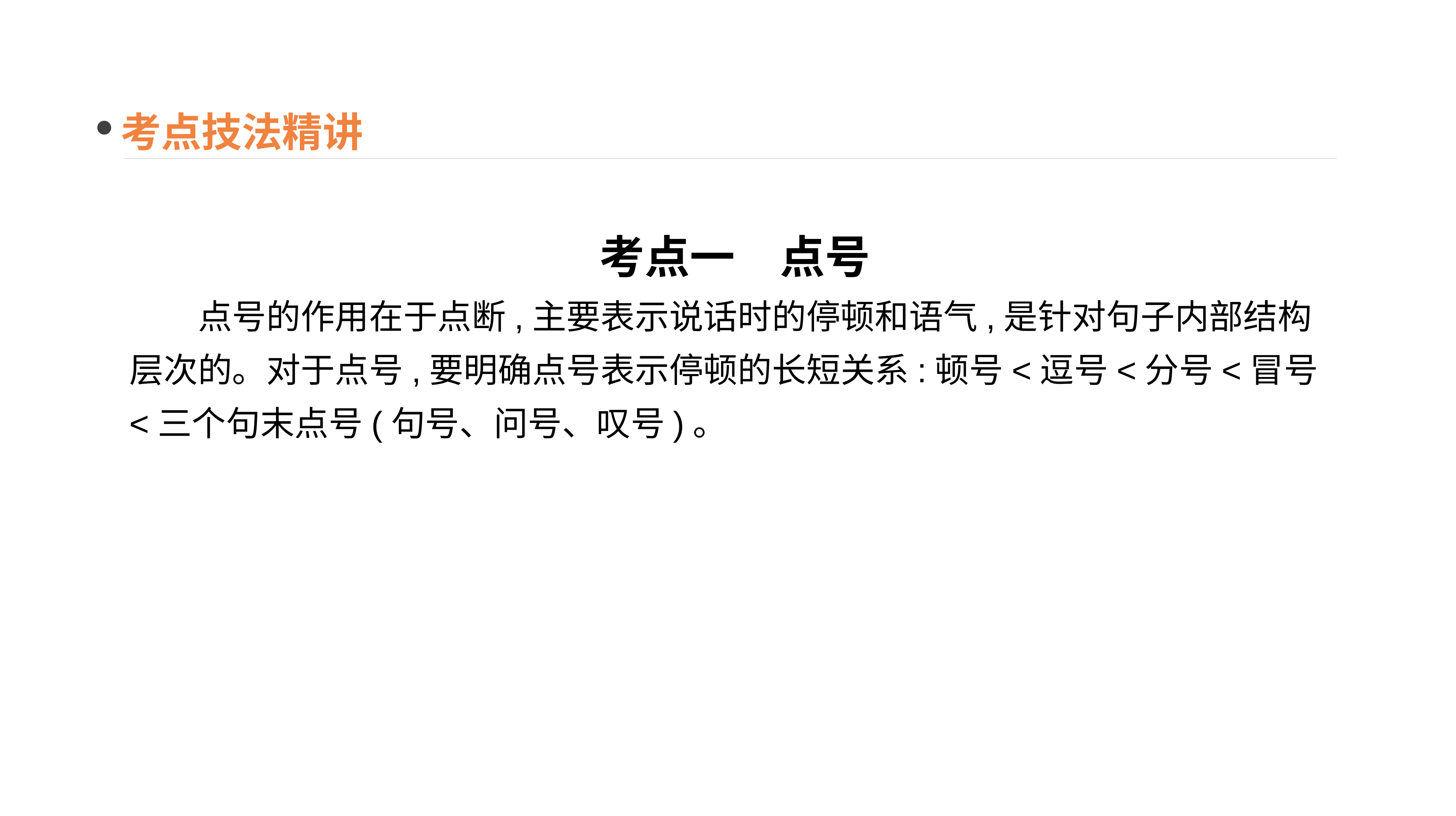

考点技法精讲

考点一　点号
　　点号的作用在于点断,主要表示说话时的停顿和语气,是针对句子内部结构层次的。对于点号,要明确点号表示停顿的长短关系:顿号<逗号<分号<冒号<三个句末点号(句号、问号、叹号)。